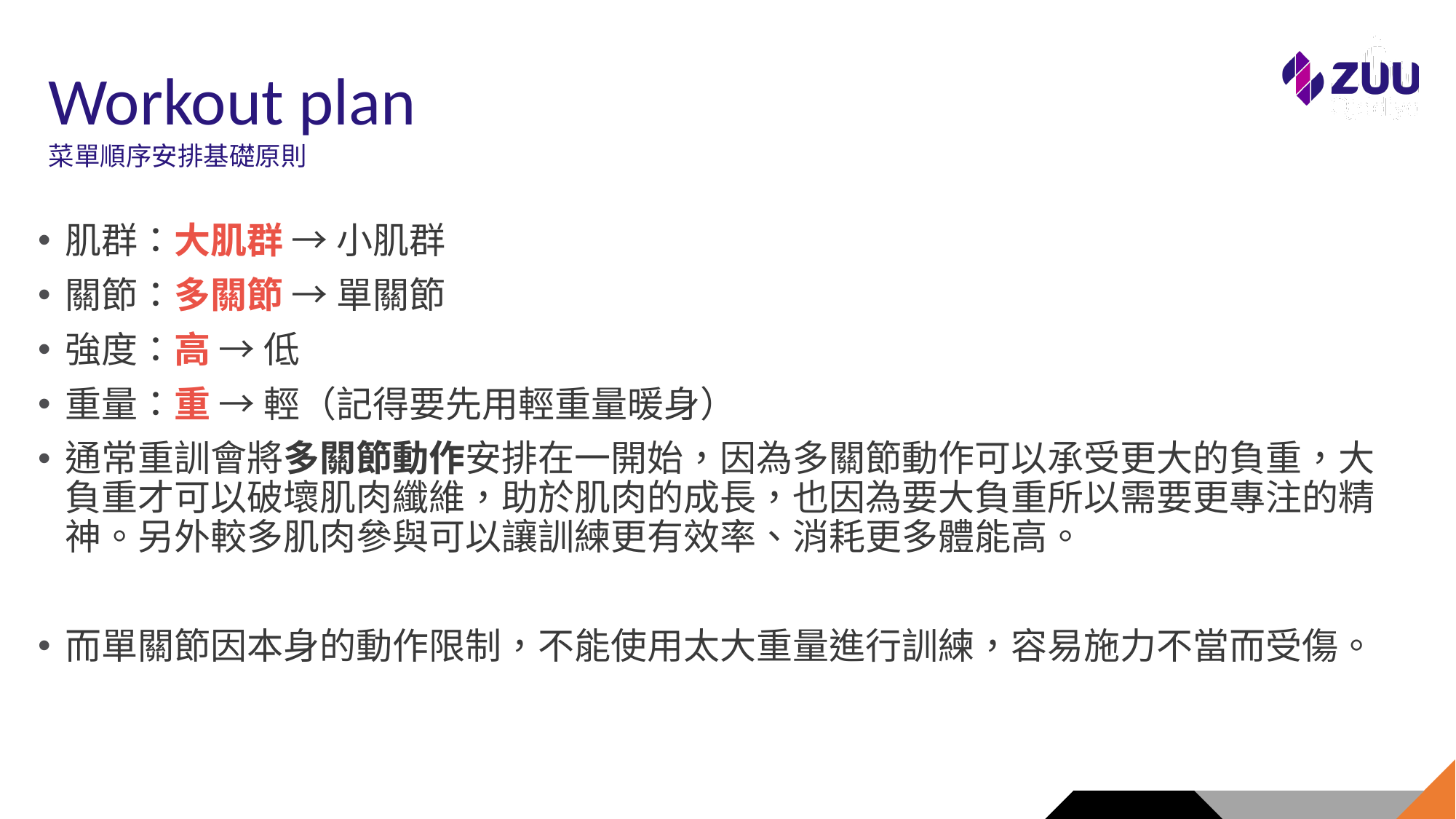

# Workout plan
菜單順序安排基礎原則
肌群：大肌群 → 小肌群
關節：多關節 → 單關節
強度：高 → 低
重量：重 → 輕（記得要先用輕重量暖身）
通常重訓會將多關節動作安排在一開始，因為多關節動作可以承受更大的負重，大負重才可以破壞肌肉纖維，助於肌肉的成長，也因為要大負重所以需要更專注的精神。另外較多肌肉參與可以讓訓練更有效率、消耗更多體能高。

而單關節因本身的動作限制，不能使用太大重量進行訓練，容易施力不當而受傷。

13